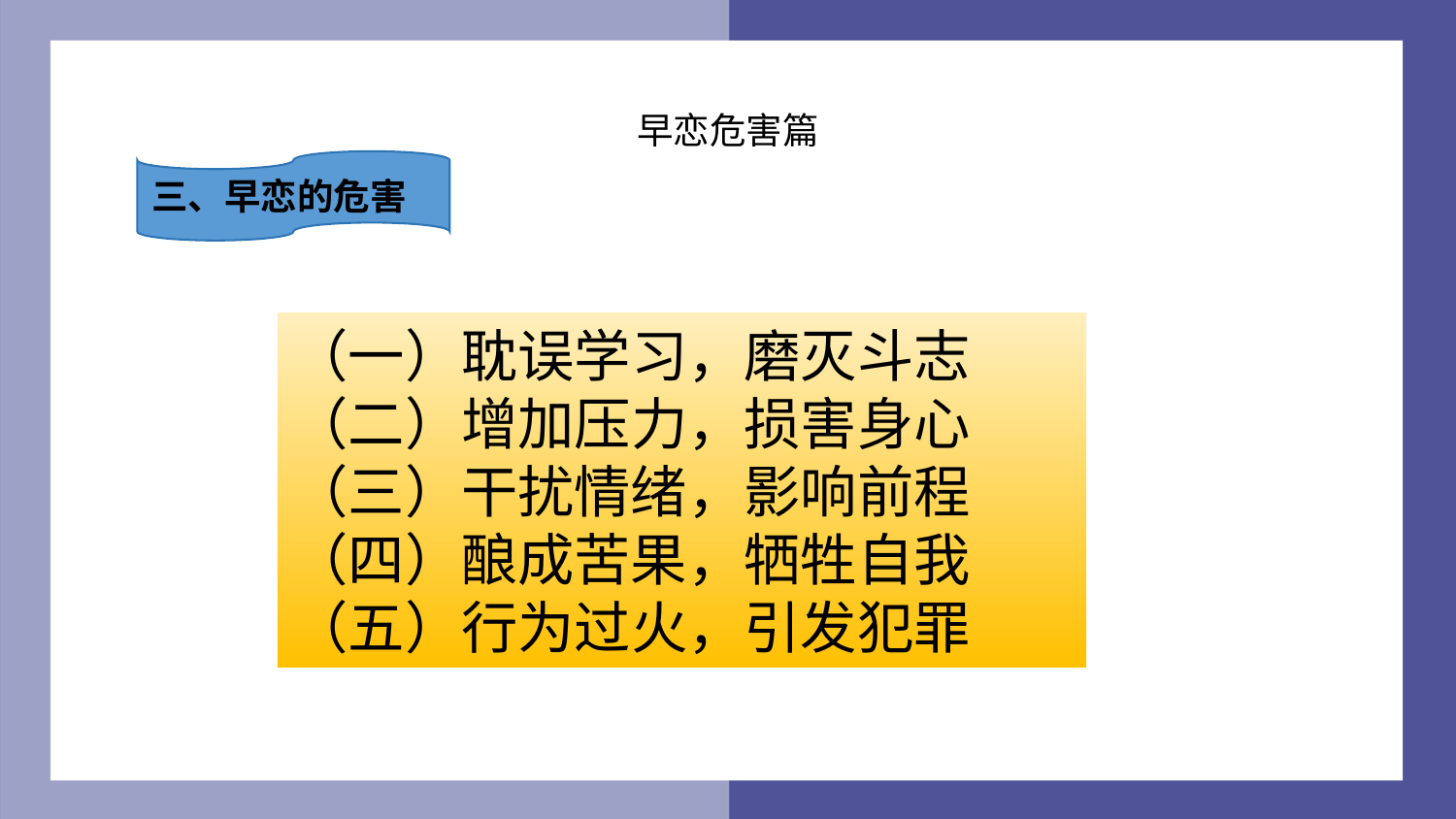

早恋危害篇

三、早恋的危害
（一）耽误学习，磨灭斗志（二）增加压力，损害身心（三）干扰情绪，影响前程（四）酿成苦果，牺牲自我
（五）行为过火，引发犯罪